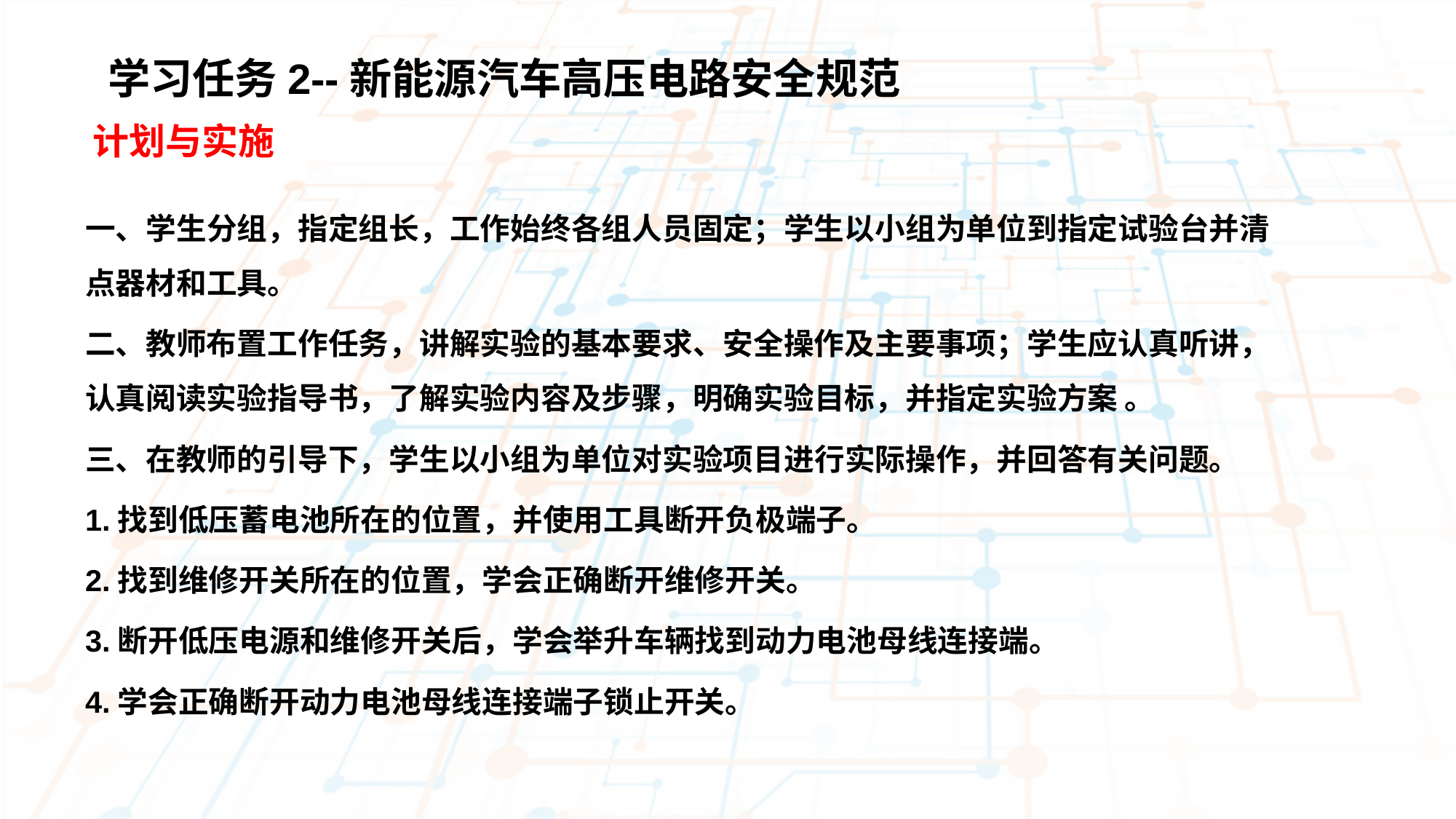

学习任务2--新能源汽车高压电路安全规范
计划与实施

一、学生分组，指定组长，工作始终各组人员固定；学生以小组为单位到指定试验台并清点器材和工具。
二、教师布置工作任务，讲解实验的基本要求、安全操作及主要事项；学生应认真听讲，认真阅读实验指导书，了解实验内容及步骤，明确实验目标，并指定实验方案 。
三、在教师的引导下，学生以小组为单位对实验项目进行实际操作，并回答有关问题。
1.找到低压蓄电池所在的位置，并使用工具断开负极端子。
2.找到维修开关所在的位置，学会正确断开维修开关。
3.断开低压电源和维修开关后，学会举升车辆找到动力电池母线连接端。
4.学会正确断开动力电池母线连接端子锁止开关。